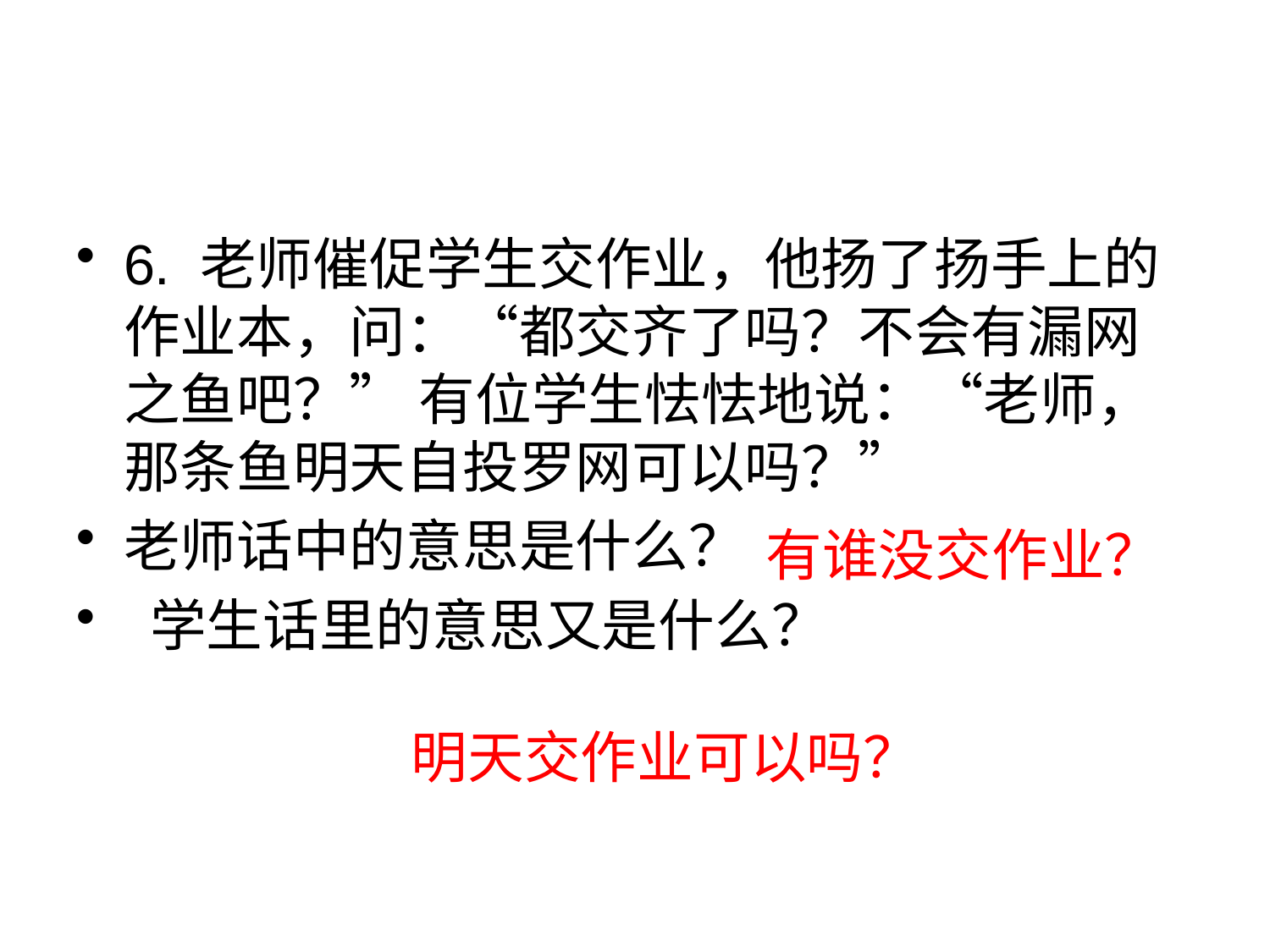

#
6. 老师催促学生交作业，他扬了扬手上的作业本，问：“都交齐了吗？不会有漏网之鱼吧？” 有位学生怯怯地说：“老师，那条鱼明天自投罗网可以吗？”
老师话中的意思是什么？
 学生话里的意思又是什么？
 有谁没交作业？
明天交作业可以吗？